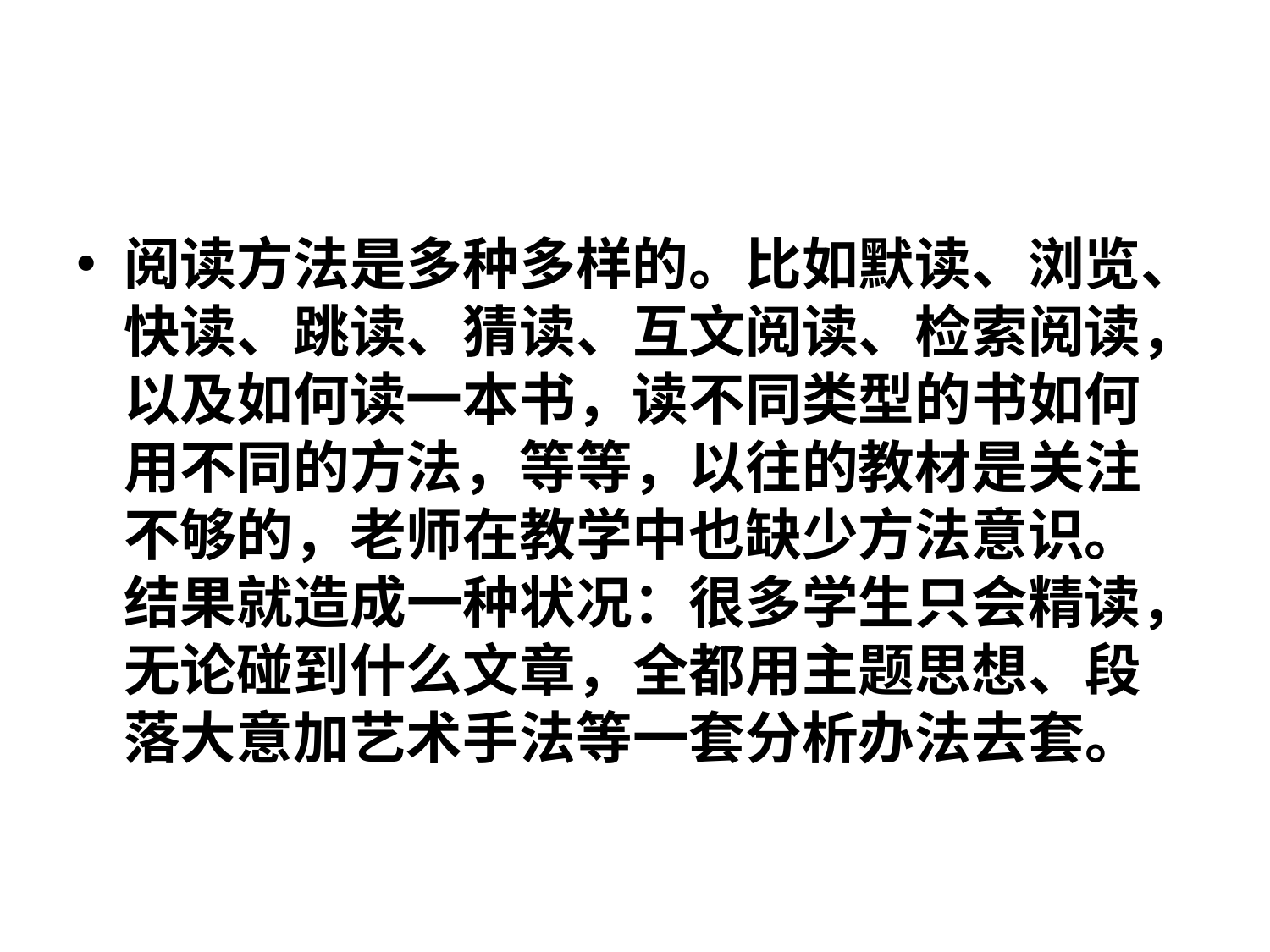

#
阅读方法是多种多样的。比如默读、浏览、快读、跳读、猜读、互文阅读、检索阅读，以及如何读一本书，读不同类型的书如何用不同的方法，等等，以往的教材是关注不够的，老师在教学中也缺少方法意识。结果就造成一种状况：很多学生只会精读，无论碰到什么文章，全都用主题思想、段落大意加艺术手法等一套分析办法去套。